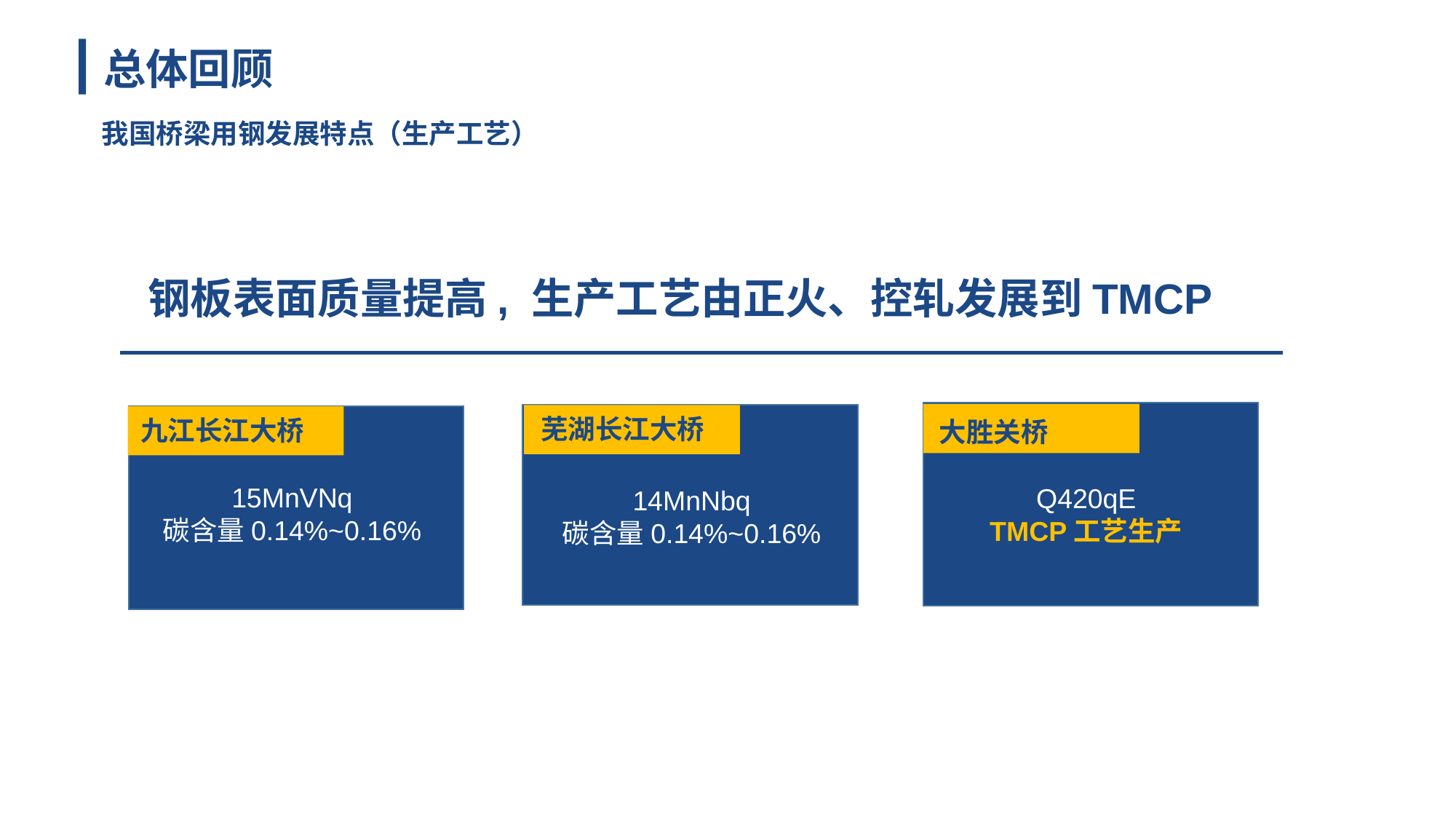

总体回顾

我国桥梁用钢发展特点（生产工艺）
钢板表面质量提高, 生产工艺由正火、控轧发展到TMCP

芜湖长江大桥
九江长江大桥
大胜关桥
15MnVNq
碳含量0.14%~0.16%
Q420qE
TMCP工艺生产
14MnNbq
碳含量0.14%~0.16%